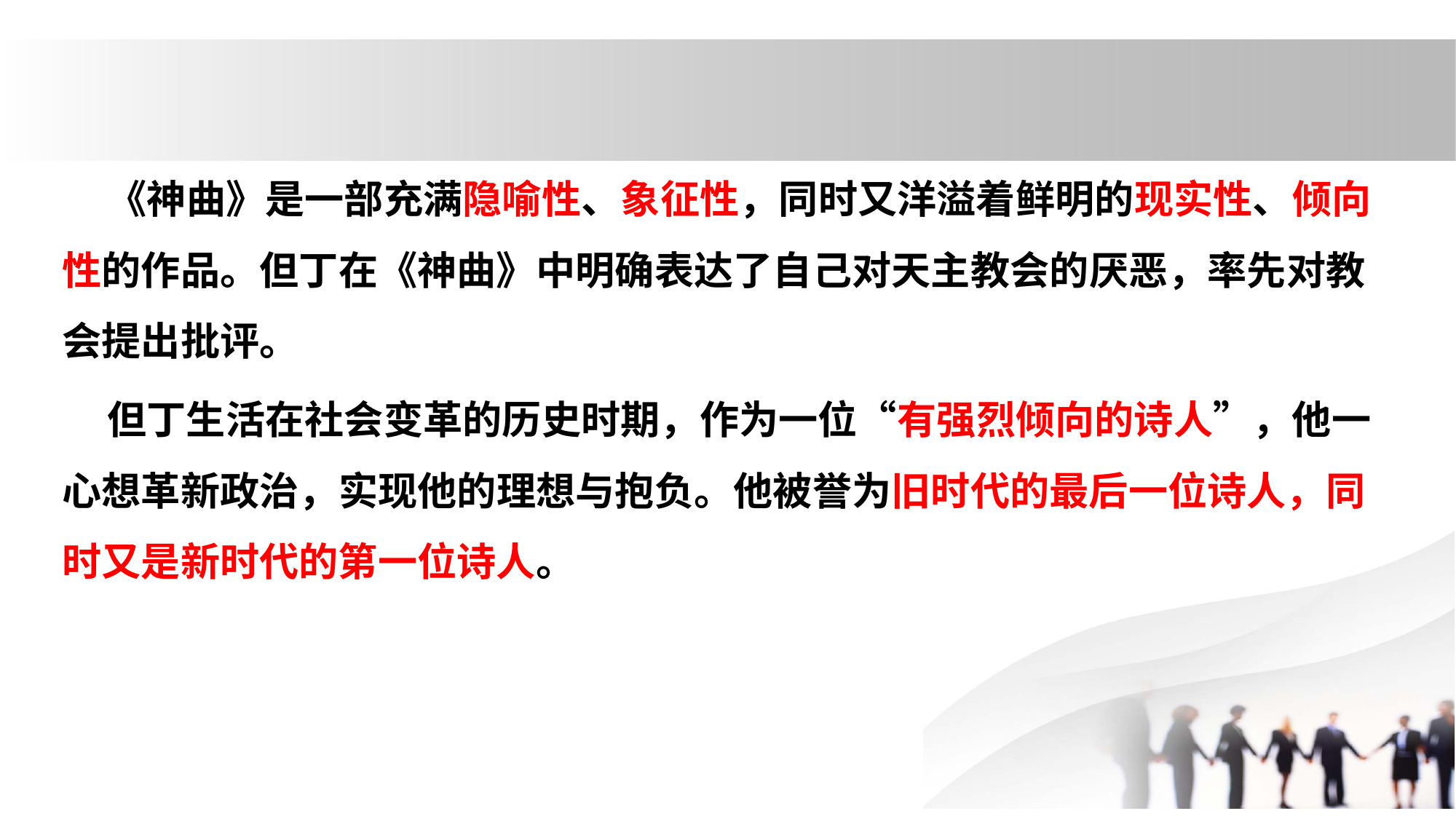

《神曲》是一部充满隐喻性、象征性，同时又洋溢着鲜明的现实性、倾向性的作品。但丁在《神曲》中明确表达了自己对天主教会的厌恶，率先对教会提出批评。
    但丁生活在社会变革的历史时期，作为一位“有强烈倾向的诗人”，他一心想革新政治，实现他的理想与抱负。他被誉为旧时代的最后一位诗人，同时又是新时代的第一位诗人。